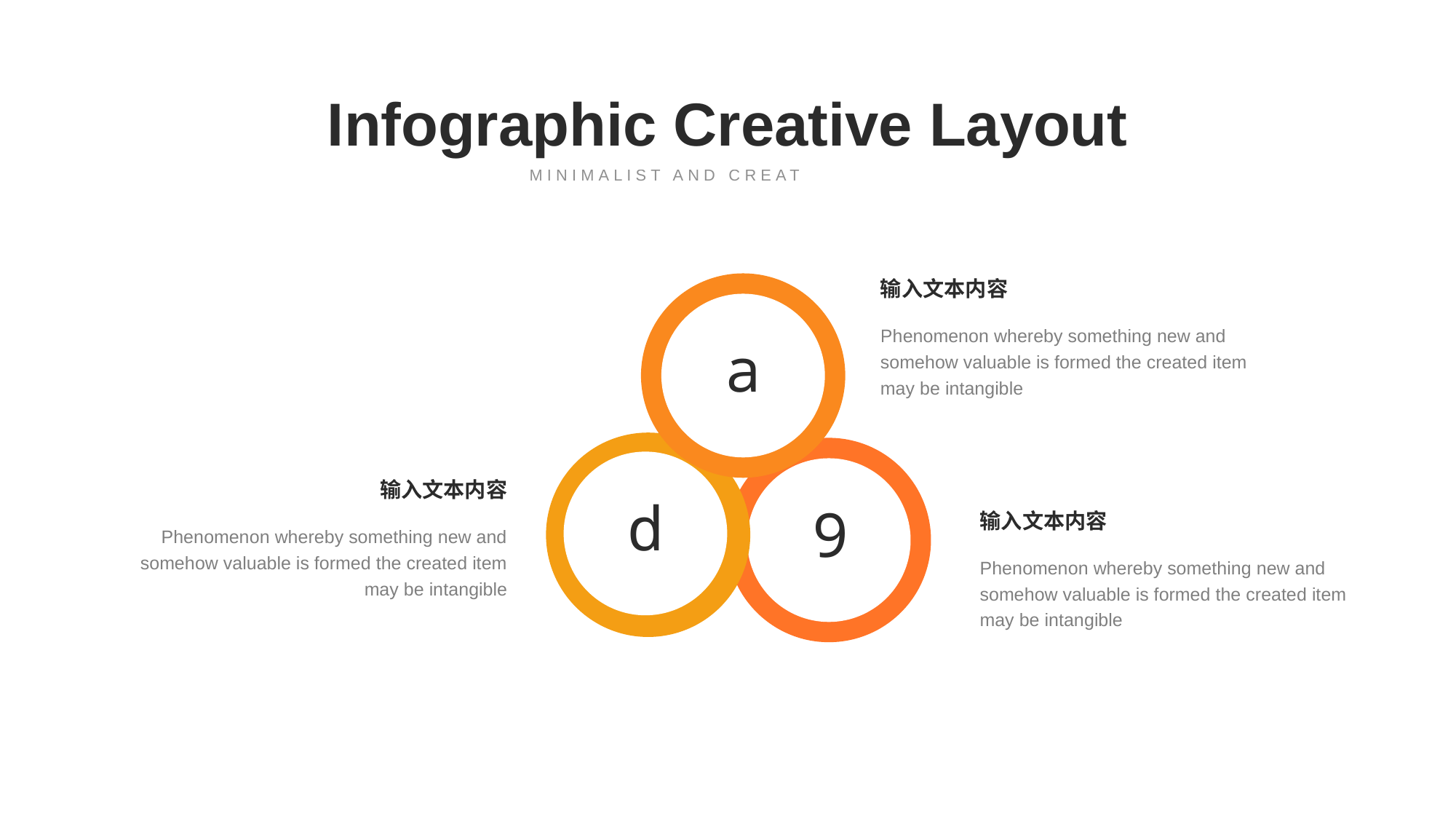

Infographic Creative Layout
MINIMALIST AND CREATIVE THEME

输入文本内容
Phenomenon whereby something new and somehow valuable is formed the created item may be intangible
a

输入文本内容
Phenomenon whereby something new and somehow valuable is formed the created item may be intangible
d
9
输入文本内容
Phenomenon whereby something new and somehow valuable is formed the created item may be intangible